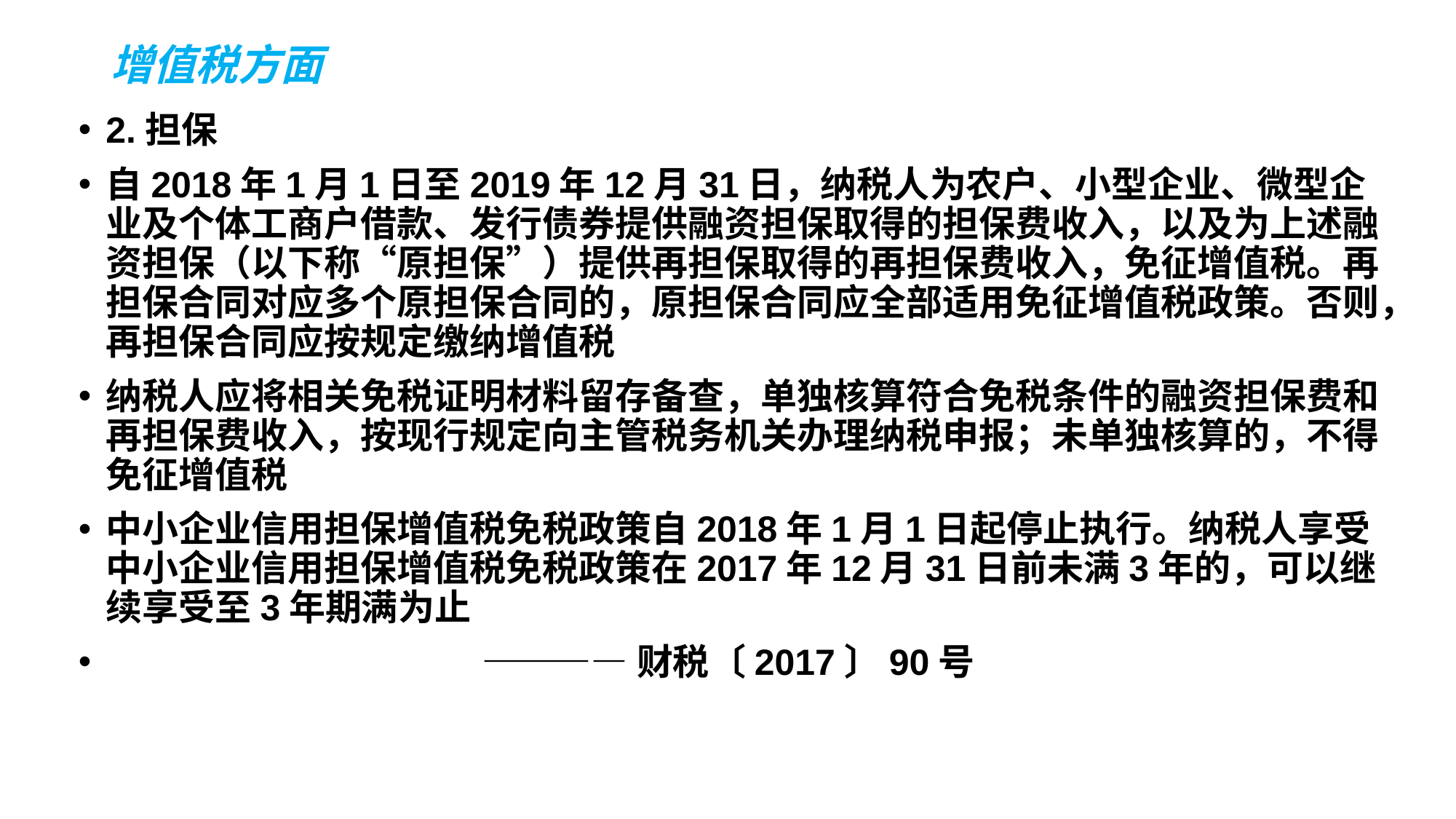

# 增值税方面
2.担保
自2018年1月1日至2019年12月31日，纳税人为农户、小型企业、微型企业及个体工商户借款、发行债券提供融资担保取得的担保费收入，以及为上述融资担保（以下称“原担保”）提供再担保取得的再担保费收入，免征增值税。再担保合同对应多个原担保合同的，原担保合同应全部适用免征增值税政策。否则，再担保合同应按规定缴纳增值税
纳税人应将相关免税证明材料留存备查，单独核算符合免税条件的融资担保费和再担保费收入，按现行规定向主管税务机关办理纳税申报；未单独核算的，不得免征增值税
中小企业信用担保增值税免税政策自2018年1月1日起停止执行。纳税人享受中小企业信用担保增值税免税政策在2017年12月31日前未满3年的，可以继续享受至3年期满为止
                                              ————财税〔2017〕90号